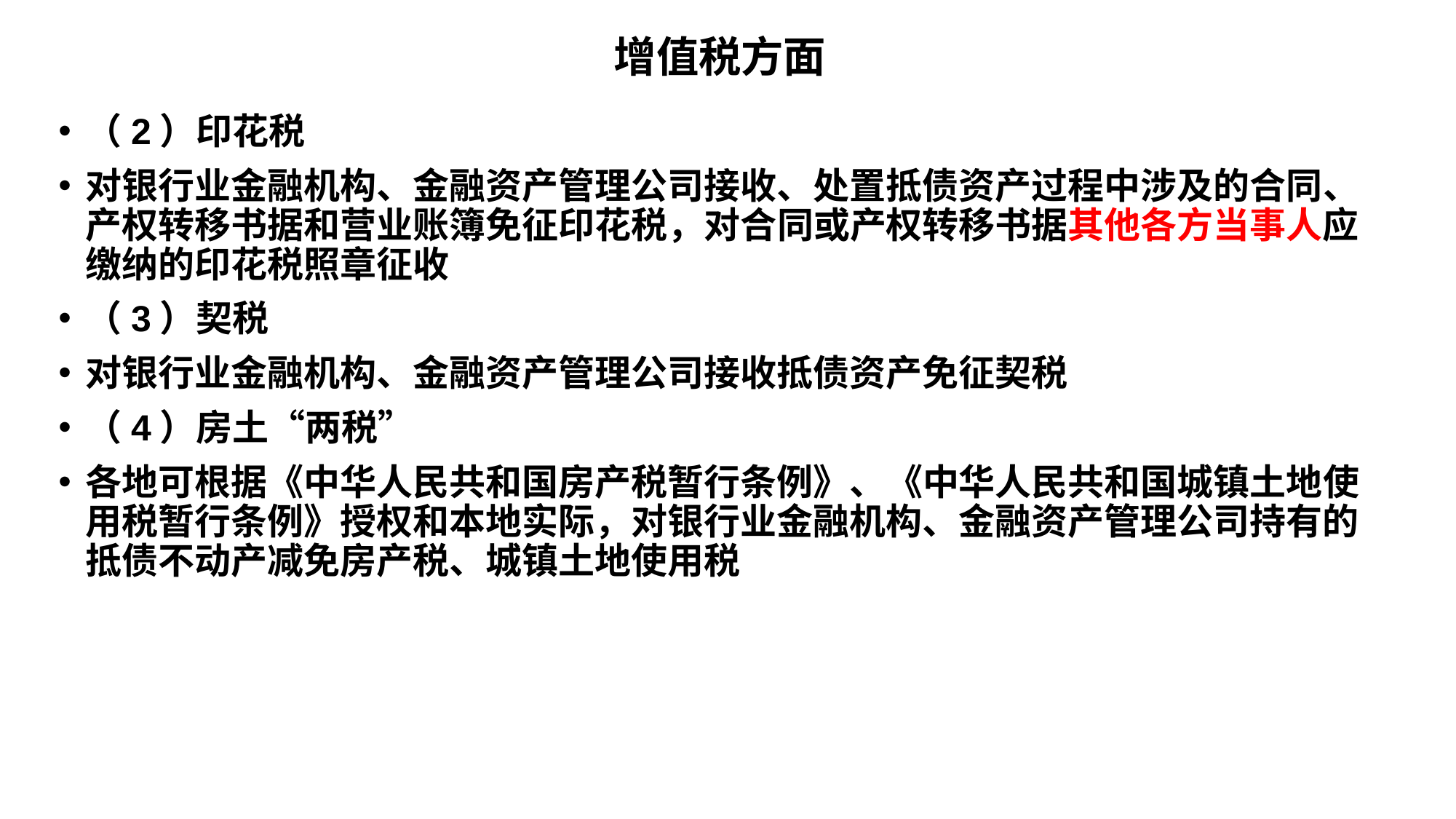

# 增值税方面
（2）印花税
对银行业金融机构、金融资产管理公司接收、处置抵债资产过程中涉及的合同、产权转移书据和营业账簿免征印花税，对合同或产权转移书据其他各方当事人应缴纳的印花税照章征收
（3）契税
对银行业金融机构、金融资产管理公司接收抵债资产免征契税
（4）房土“两税”
各地可根据《中华人民共和国房产税暂行条例》、《中华人民共和国城镇土地使用税暂行条例》授权和本地实际，对银行业金融机构、金融资产管理公司持有的抵债不动产减免房产税、城镇土地使用税